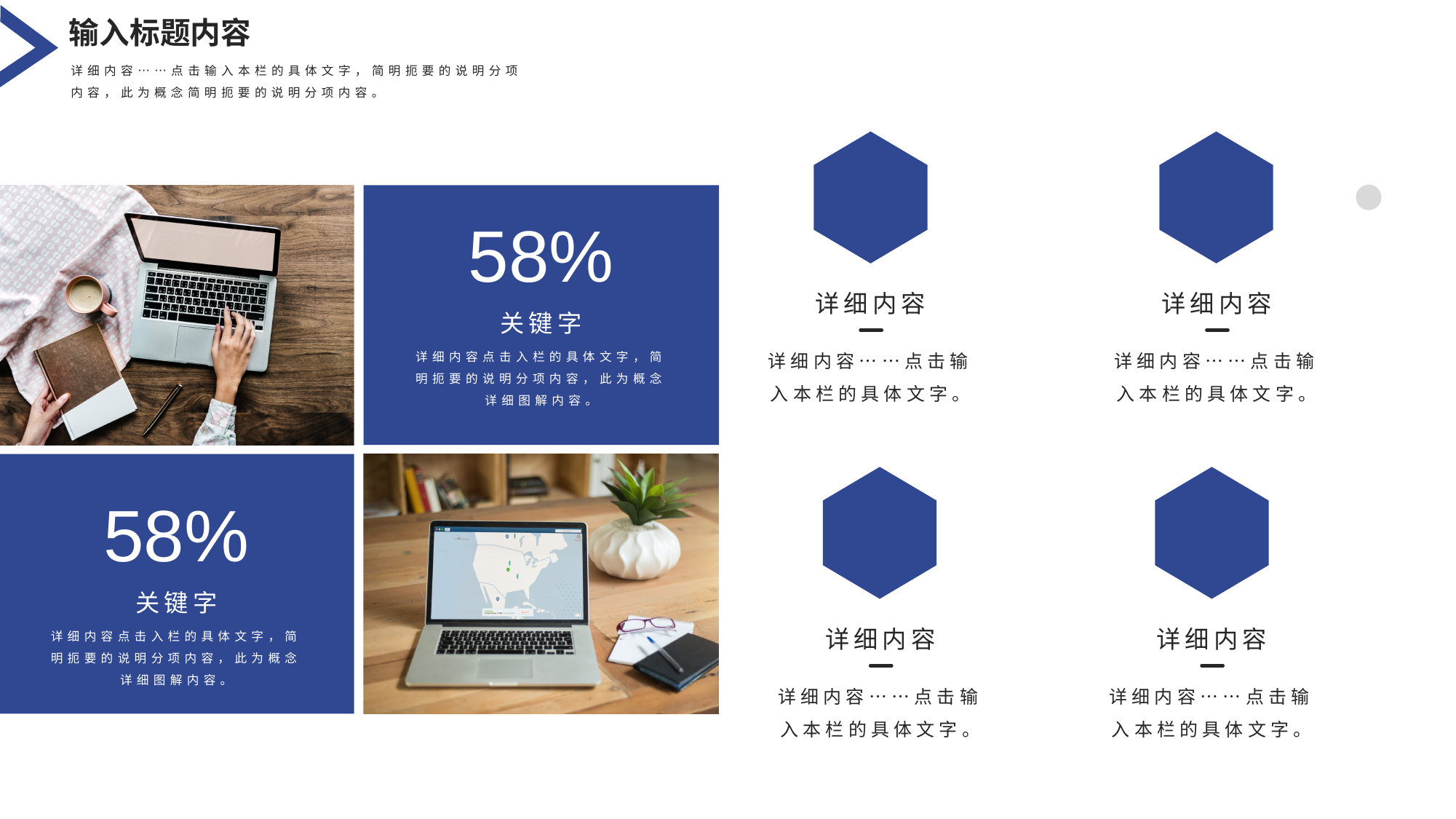

输入标题内容

详细内容……点击输入本栏的具体文字，简明扼要的说明分项内容，此为概念简明扼要的说明分项内容。

58%
详细内容
详细内容……点击输入本栏的具体文字。
详细内容
详细内容……点击输入本栏的具体文字。
关键字
详细内容点击入栏的具体文字，简明扼要的说明分项内容，此为概念详细图解内容。

58%
关键字
详细内容点击入栏的具体文字，简明扼要的说明分项内容，此为概念详细图解内容。
详细内容
详细内容……点击输入本栏的具体文字。
详细内容
详细内容……点击输入本栏的具体文字。